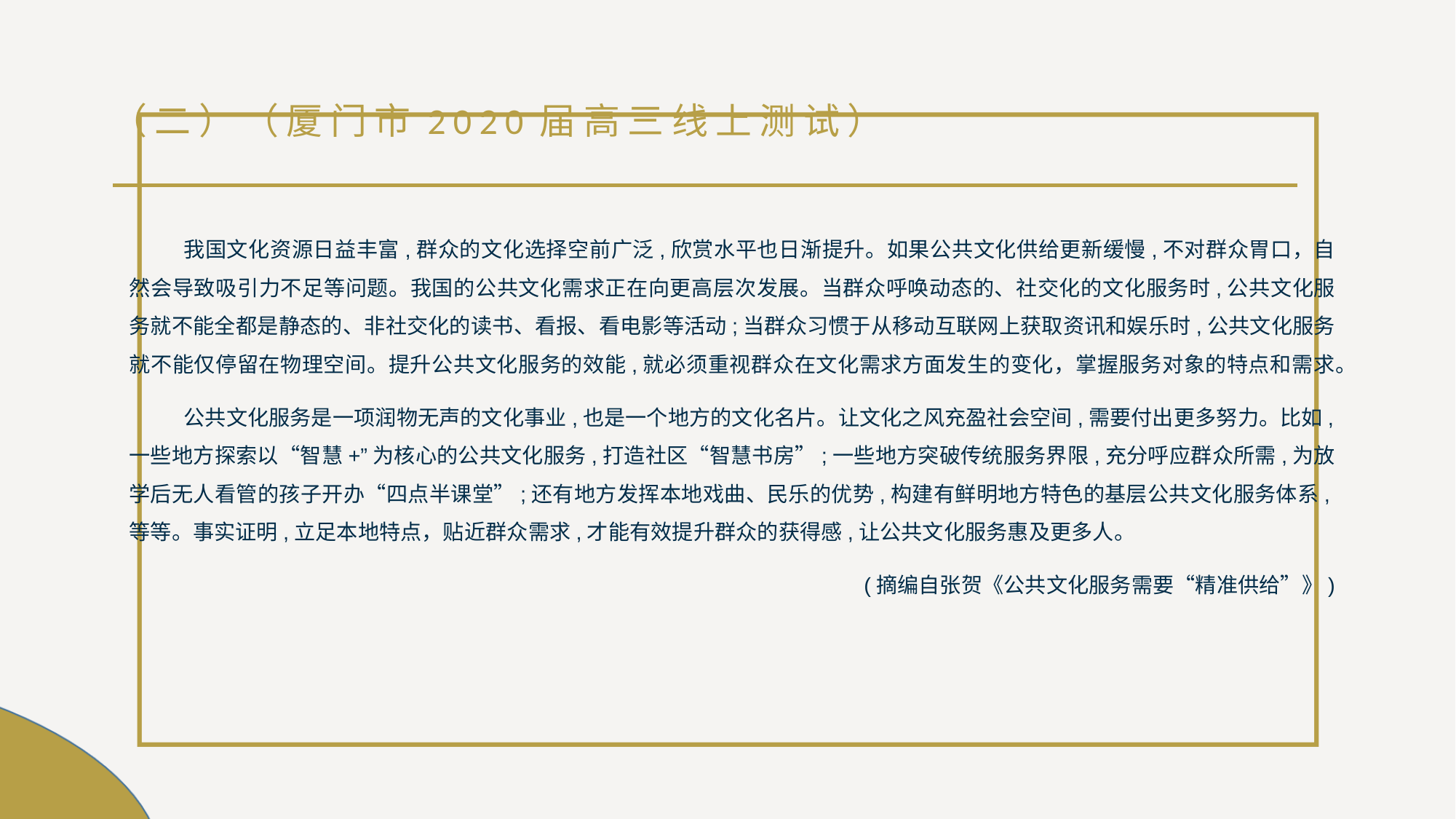

# （二）（厦门市2020届高三线上测试）
我国文化资源日益丰富,群众的文化选择空前广泛,欣赏水平也日渐提升。如果公共文化供给更新缓慢,不对群众胃口，自然会导致吸引力不足等问题。我国的公共文化需求正在向更高层次发展。当群众呼唤动态的、社交化的文化服务时,公共文化服务就不能全都是静态的、非社交化的读书、看报、看电影等活动;当群众习惯于从移动互联网上获取资讯和娱乐时,公共文化服务就不能仅停留在物理空间。提升公共文化服务的效能,就必须重视群众在文化需求方面发生的变化，掌握服务对象的特点和需求。
公共文化服务是一项润物无声的文化事业,也是一个地方的文化名片。让文化之风充盈社会空间,需要付出更多努力。比如,一些地方探索以“智慧+”为核心的公共文化服务,打造社区“智慧书房”;一些地方突破传统服务界限,充分呼应群众所需,为放学后无人看管的孩子开办“四点半课堂”;还有地方发挥本地戏曲、民乐的优势,构建有鲜明地方特色的基层公共文化服务体系,等等。事实证明,立足本地特点，贴近群众需求,才能有效提升群众的获得感,让公共文化服务惠及更多人。
(摘编自张贺《公共文化服务需要“精准供给”》)